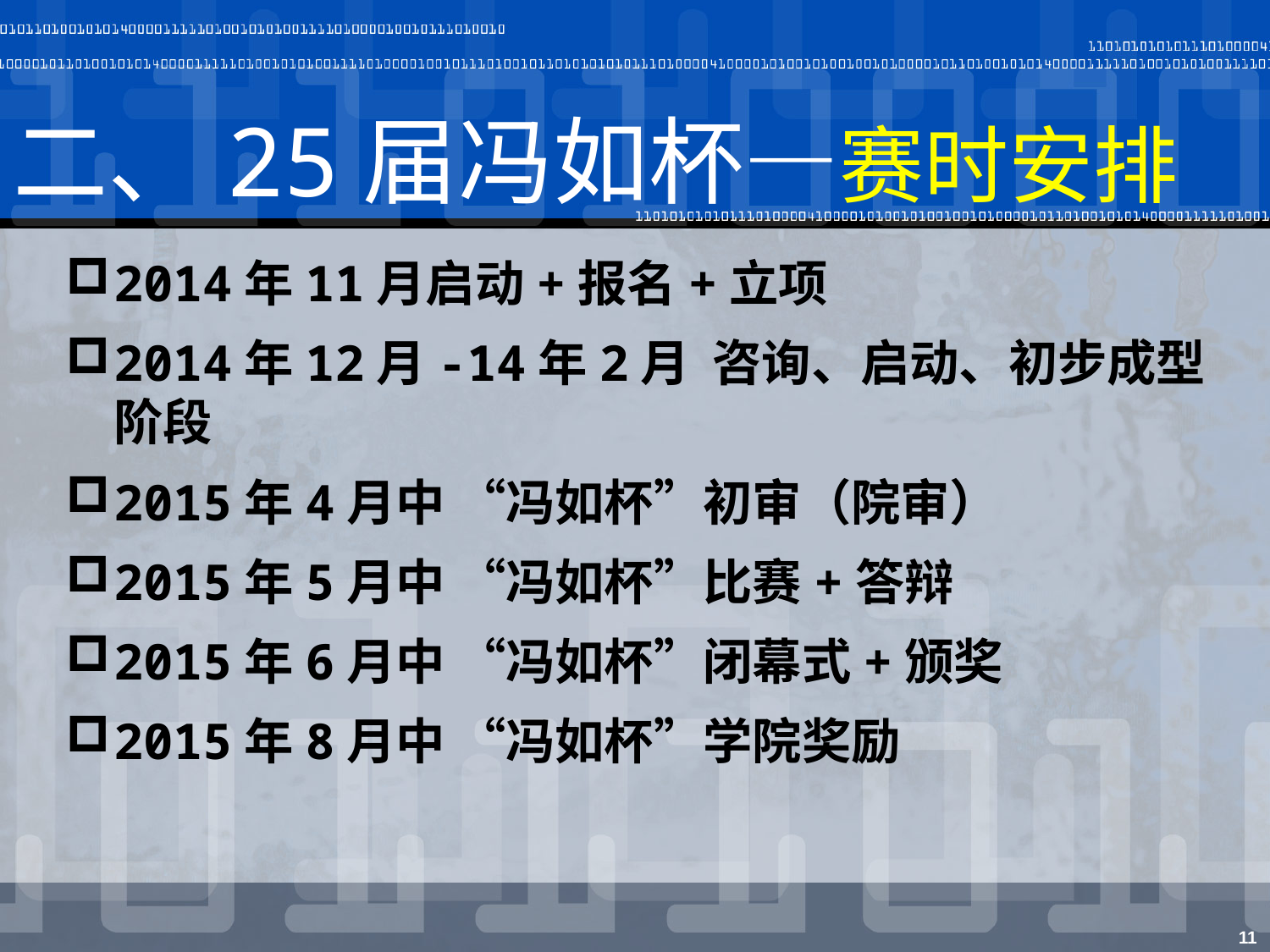

# 二、25届冯如杯—赛时安排
2014年11月启动+报名+立项
2014年12月-14年2月  咨询、启动、初步成型阶段
2015年4月中 “冯如杯”初审（院审）
2015年5月中 “冯如杯”比赛+答辩
2015年6月中 “冯如杯”闭幕式+颁奖
2015年8月中 “冯如杯”学院奖励

11